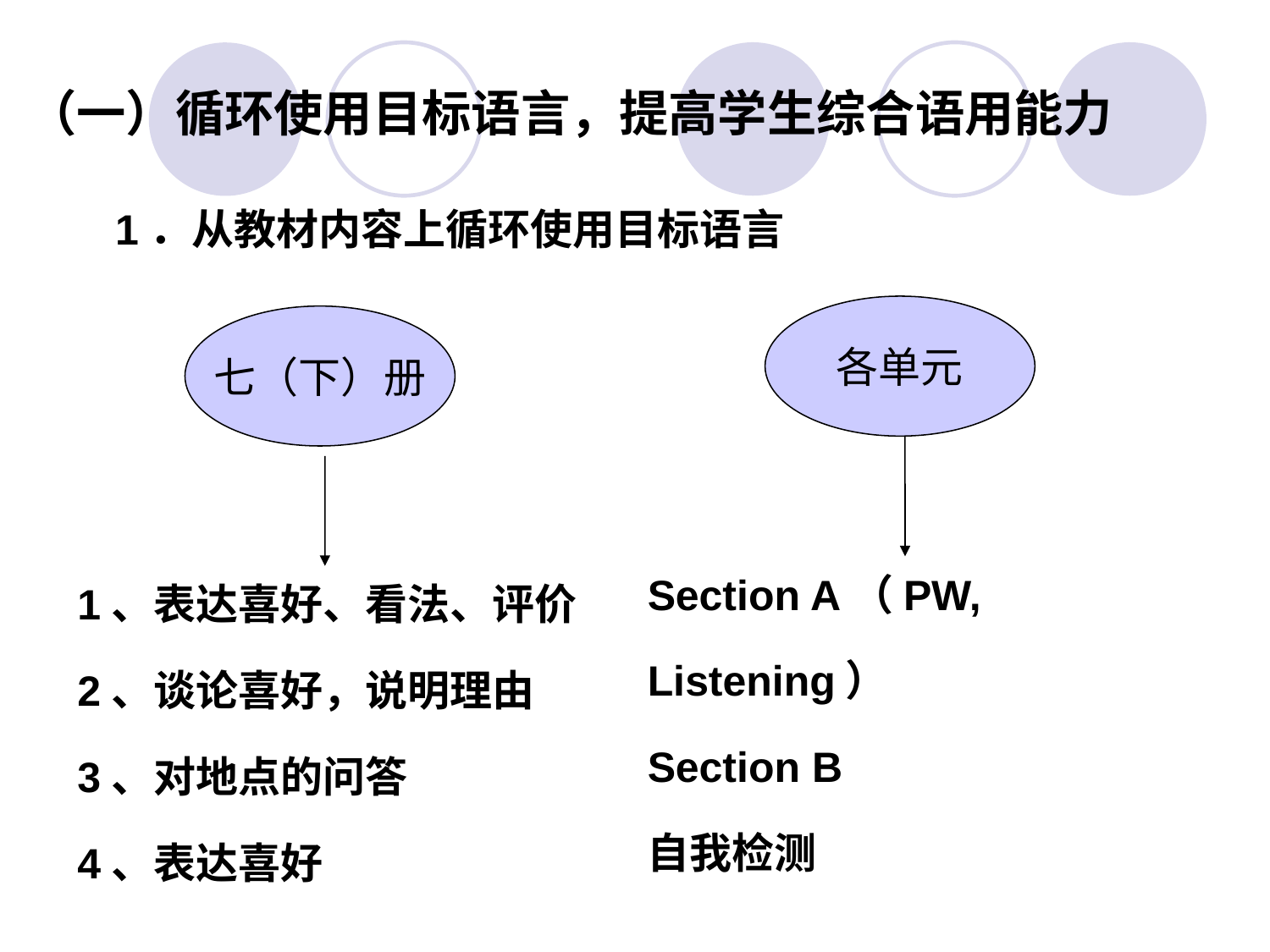

（一）循环使用目标语言，提高学生综合语用能力
1．从教材内容上循环使用目标语言
各单元
七（下）册

Section A（PW, Listening）
Section B
自我检测
1、表达喜好、看法、评价
2、谈论喜好，说明理由
3、对地点的问答
4、表达喜好